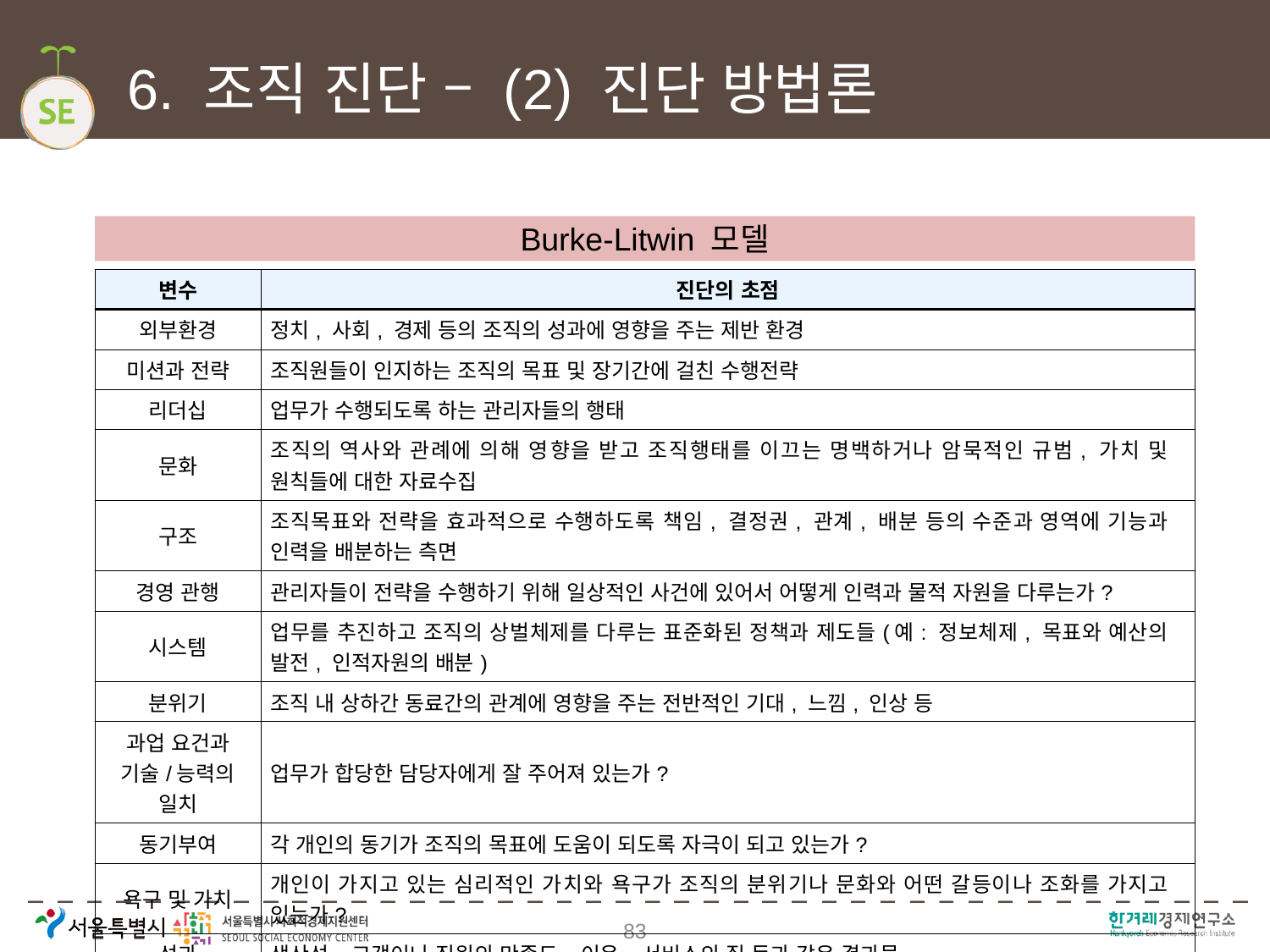

# 6. 조직 진단 – (2) 진단 방법론
Burke-Litwin 모델
| 변수 | 진단의 초점 |
| --- | --- |
| 외부환경 | 정치, 사회, 경제 등의 조직의 성과에 영향을 주는 제반 환경 |
| 미션과 전략 | 조직원들이 인지하는 조직의 목표 및 장기간에 걸친 수행전략 |
| 리더십 | 업무가 수행되도록 하는 관리자들의 행태 |
| 문화 | 조직의 역사와 관례에 의해 영향을 받고 조직행태를 이끄는 명백하거나 암묵적인 규범, 가치 및 원칙들에 대한 자료수집 |
| 구조 | 조직목표와 전략을 효과적으로 수행하도록 책임, 결정권, 관계, 배분 등의 수준과 영역에 기능과 인력을 배분하는 측면 |
| 경영 관행 | 관리자들이 전략을 수행하기 위해 일상적인 사건에 있어서 어떻게 인력과 물적 자원을 다루는가? |
| 시스템 | 업무를 추진하고 조직의 상벌체제를 다루는 표준화된 정책과 제도들(예: 정보체제, 목표와 예산의 발전, 인적자원의 배분) |
| 분위기 | 조직 내 상하간 동료간의 관계에 영향을 주는 전반적인 기대, 느낌, 인상 등 |
| 과업 요건과 기술/능력의 일치 | 업무가 합당한 담당자에게 잘 주어져 있는가? |
| 동기부여 | 각 개인의 동기가 조직의 목표에 도움이 되도록 자극이 되고 있는가? |
| 욕구 및 가치 | 개인이 가지고 있는 심리적인 가치와 욕구가 조직의 분위기나 문화와 어떤 갈등이나 조화를 가지고 있는가? |
| 성과 | 생산성, 고객이나 직원의 만족도, 이윤, 서비스의 질 등과 같은 결과물 |
83